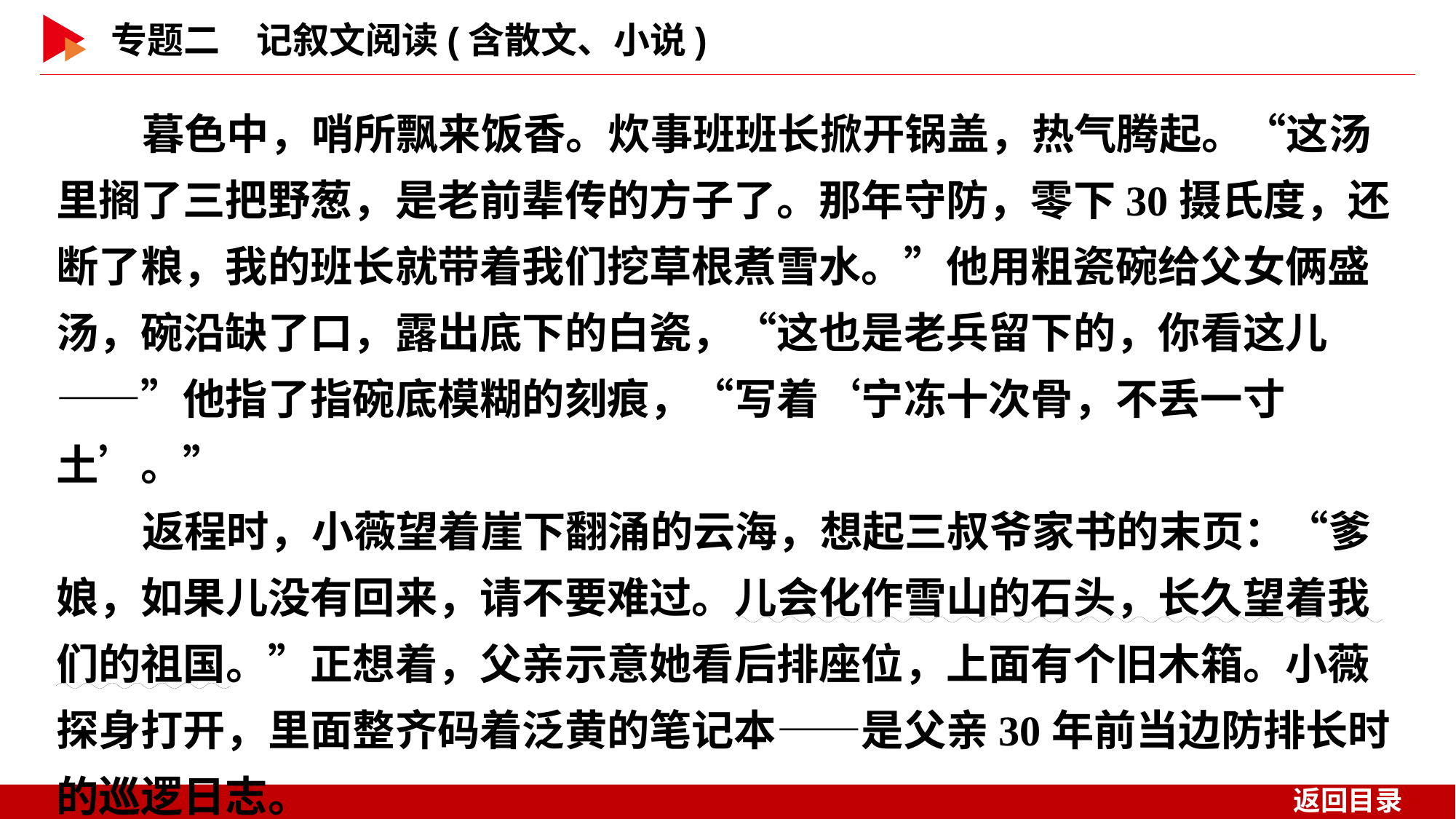

暮色中，哨所飘来饭香。炊事班班长掀开锅盖，热气腾起。“这汤里搁了三把野葱，是老前辈传的方子了。那年守防，零下30摄氏度，还断了粮，我的班长就带着我们挖草根煮雪水。”他用粗瓷碗给父女俩盛汤，碗沿缺了口，露出底下的白瓷，“这也是老兵留下的，你看这儿——”他指了指碗底模糊的刻痕，“写着‘宁冻十次骨，不丢一寸土’。”
返程时，小薇望着崖下翻涌的云海，想起三叔爷家书的末页：“爹娘，如果儿没有回来，请不要难过。儿会化作雪山的石头，长久望着我们的祖国。”正想着，父亲示意她看后排座位，上面有个旧木箱。小薇探身打开，里面整齐码着泛黄的笔记本——是父亲30年前当边防排长时的巡逻日志。